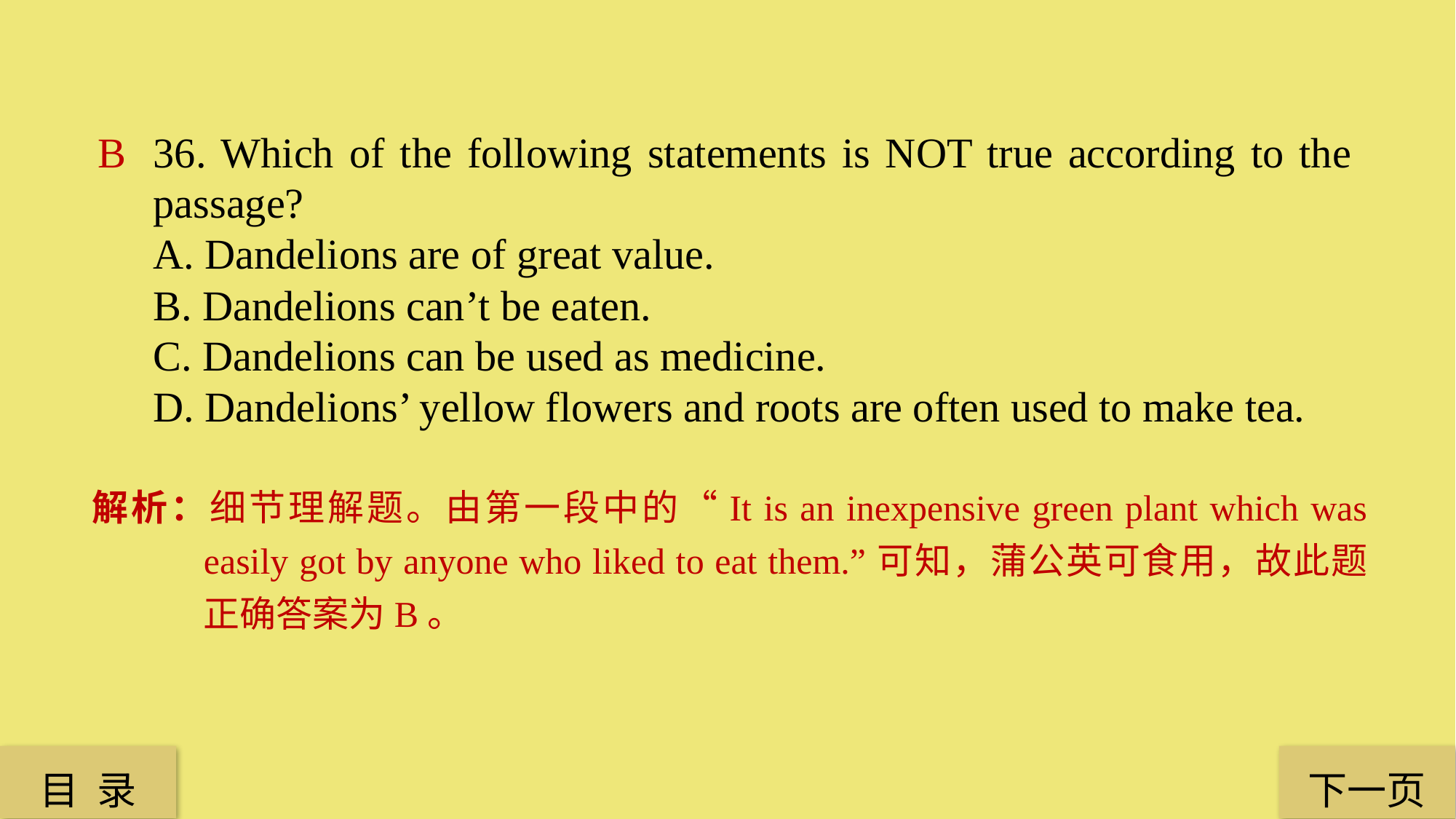

B
36. Which of the following statements is NOT true according to the passage?
A. Dandelions are of great value.
B. Dandelions can’t be eaten.
C. Dandelions can be used as medicine.
D. Dandelions’ yellow flowers and roots are often used to make tea.
解析：细节理解题。由第一段中的“It is an inexpensive green plant which was easily got by anyone who liked to eat them.”可知，蒲公英可食用，故此题正确答案为B。